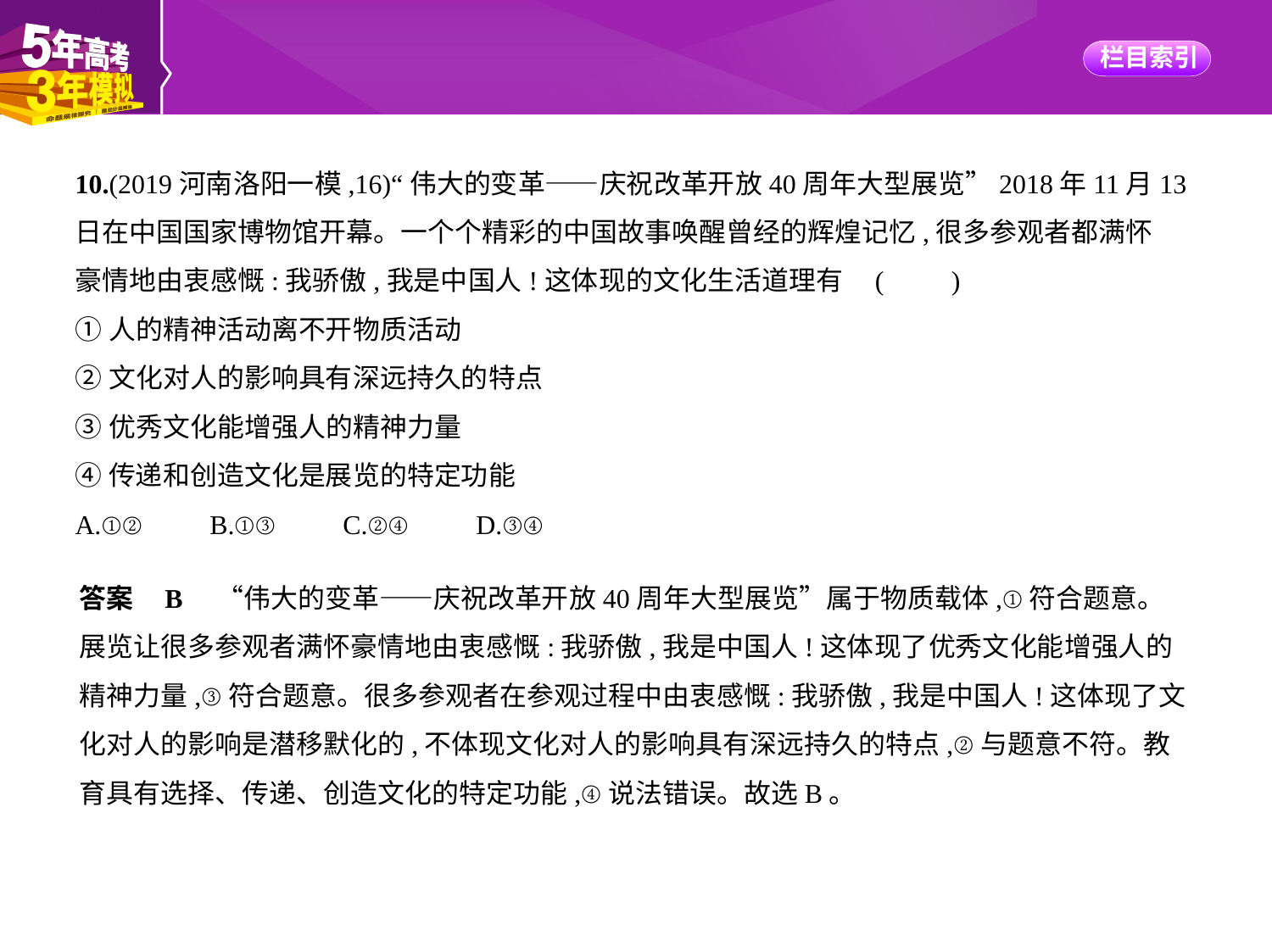

10.(2019河南洛阳一模,16)“伟大的变革——庆祝改革开放40周年大型展览”2018年11月13
日在中国国家博物馆开幕。一个个精彩的中国故事唤醒曾经的辉煌记忆,很多参观者都满怀
豪情地由衷感慨:我骄傲,我是中国人!这体现的文化生活道理有 (　　)
①人的精神活动离不开物质活动
②文化对人的影响具有深远持久的特点
③优秀文化能增强人的精神力量
④传递和创造文化是展览的特定功能
A.①②　　B.①③　　C.②④　　D.③④
答案    B　“伟大的变革——庆祝改革开放40周年大型展览”属于物质载体,①符合题意。
展览让很多参观者满怀豪情地由衷感慨:我骄傲,我是中国人!这体现了优秀文化能增强人的
精神力量,③符合题意。很多参观者在参观过程中由衷感慨:我骄傲,我是中国人!这体现了文
化对人的影响是潜移默化的,不体现文化对人的影响具有深远持久的特点,②与题意不符。教
育具有选择、传递、创造文化的特定功能,④说法错误。故选B。